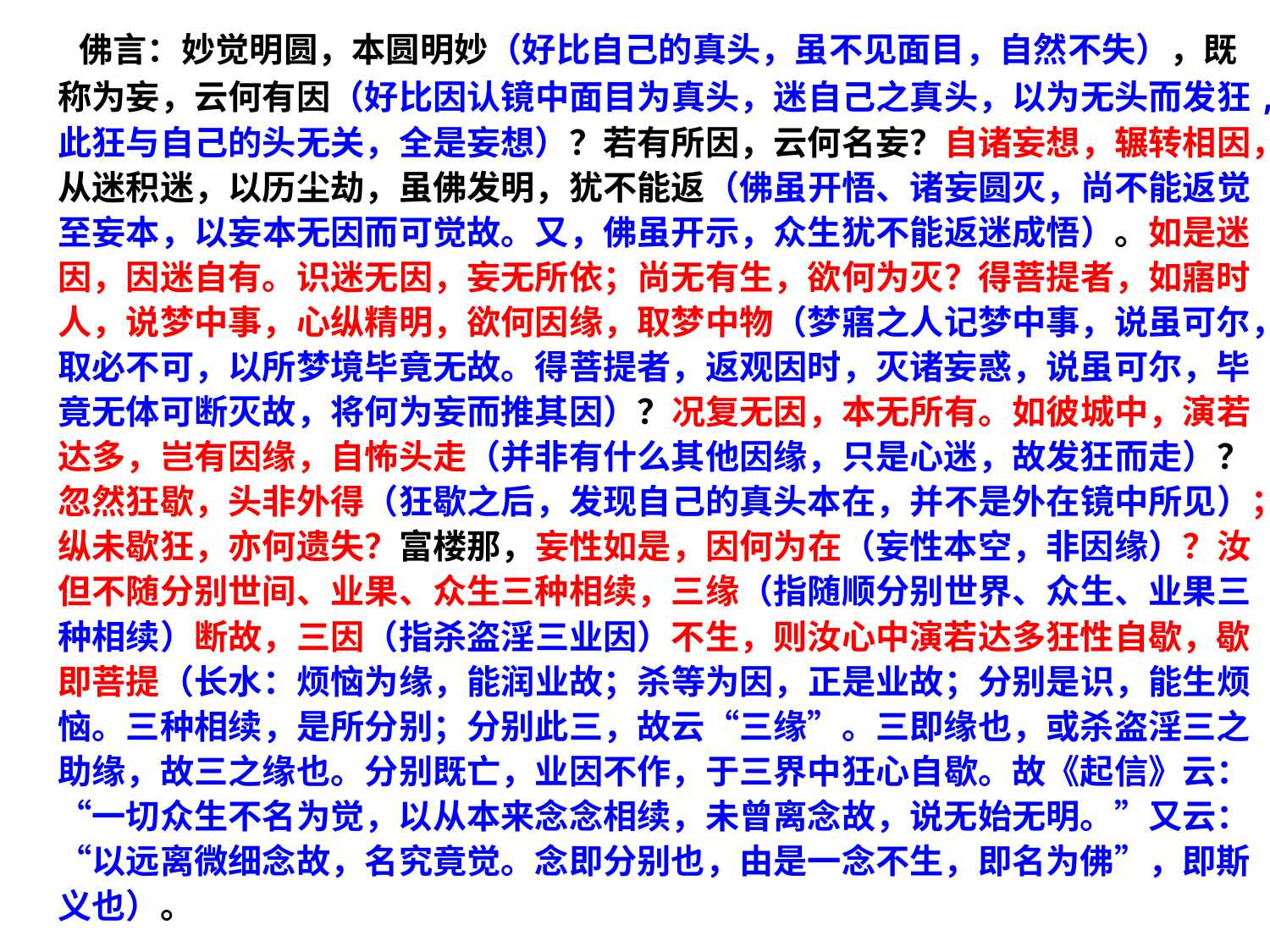

佛言：妙觉明圆，本圆明妙（好比自己的真头，虽不见面目，自然不失），既称为妄，云何有因（好比因认镜中面目为真头，迷自己之真头，以为无头而发狂,此狂与自己的头无关，全是妄想）？若有所因，云何名妄？自诸妄想，辗转相因，从迷积迷，以历尘劫，虽佛发明，犹不能返（佛虽开悟、诸妄圆灭，尚不能返觉至妄本，以妄本无因而可觉故。又，佛虽开示，众生犹不能返迷成悟）。如是迷因，因迷自有。识迷无因，妄无所依；尚无有生，欲何为灭？得菩提者，如寤时人，说梦中事，心纵精明，欲何因缘，取梦中物（梦寤之人记梦中事，说虽可尔，取必不可，以所梦境毕竟无故。得菩提者，返观因时，灭诸妄惑，说虽可尔，毕竟无体可断灭故，将何为妄而推其因）？况复无因，本无所有。如彼城中，演若达多，岂有因缘，自怖头走（并非有什么其他因缘，只是心迷，故发狂而走）？忽然狂歇，头非外得（狂歇之后，发现自己的真头本在，并不是外在镜中所见）；纵未歇狂，亦何遗失？富楼那，妄性如是，因何为在（妄性本空，非因缘）？汝但不随分别世间、业果、众生三种相续，三缘（指随顺分别世界、众生、业果三种相续）断故，三因（指杀盗淫三业因）不生，则汝心中演若达多狂性自歇，歇即菩提（长水：烦恼为缘，能润业故；杀等为因，正是业故；分别是识，能生烦恼。三种相续，是所分别；分别此三，故云“三缘”。三即缘也，或杀盗淫三之助缘，故三之缘也。分别既亡，业因不作，于三界中狂心自歇。故《起信》云：“一切众生不名为觉，以从本来念念相续，未曾离念故，说无始无明。”又云：“以远离微细念故，名究竟觉。念即分别也，由是一念不生，即名为佛”，即斯义也）。